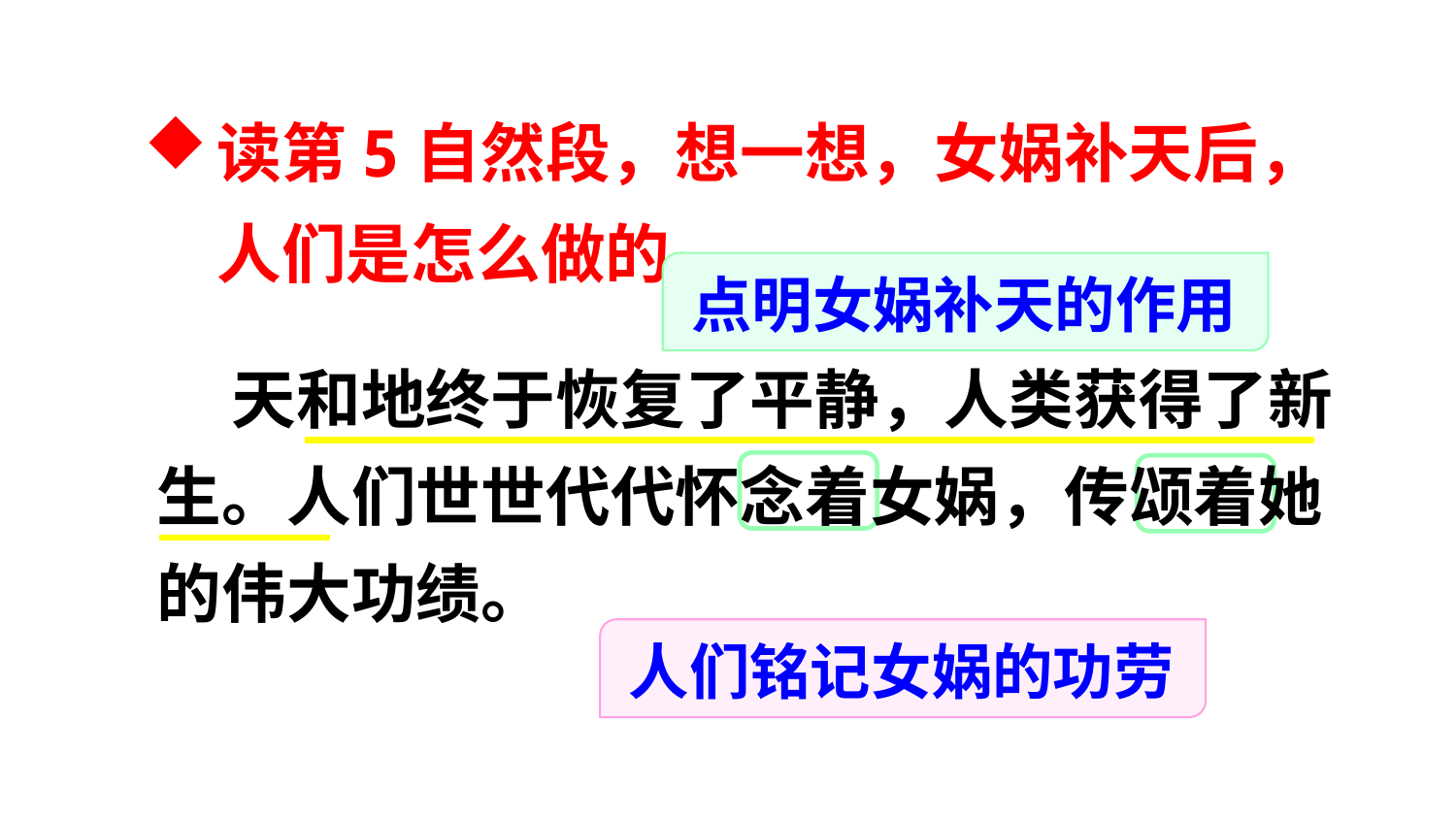

读第5自然段，想一想，女娲补天后，人们是怎么做的。

点明女娲补天的作用
    天和地终于恢复了平静，人类获得了新生。人们世世代代怀念着女娲，传颂着她的伟大功绩。

人们铭记女娲的功劳